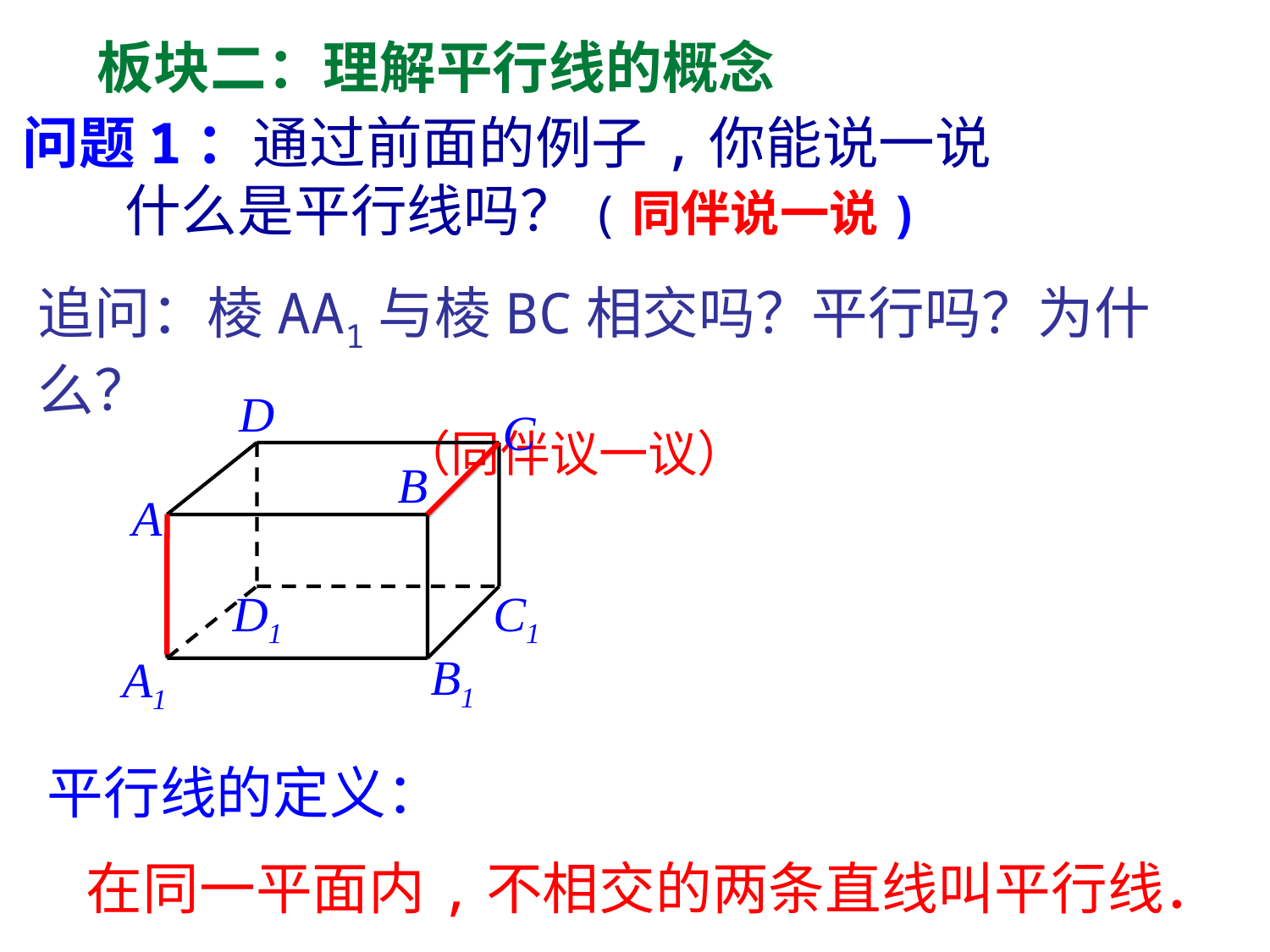

板块二：理解平行线的概念
问题1：通过前面的例子,你能说一说
       什么是平行线吗？(同伴说一说)
追问：棱AA1与棱BC相交吗？平行吗？为什么？
                                （同伴议一议）

D
C

B
A
C1
D1
B1
A1
平行线的定义：
  在同一平面内,不相交的两条直线叫平行线．